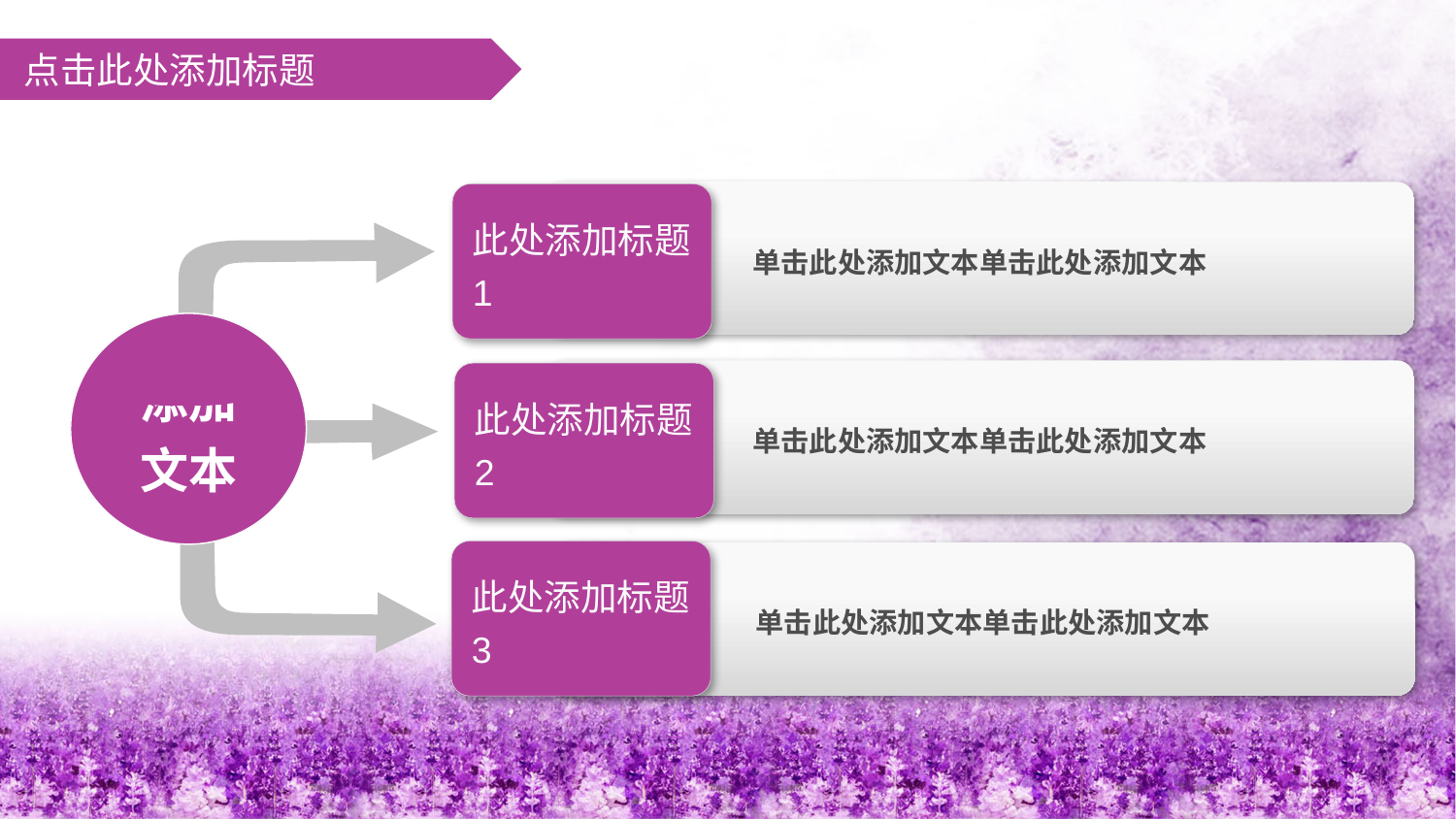

# 点击此处添加标题
单击此处添加文本单击此处添加文本
此处添加标题1

添加
文本

单击此处添加文本单击此处添加文本
此处添加标题2

此处添加标题3
单击此处添加文本单击此处添加文本